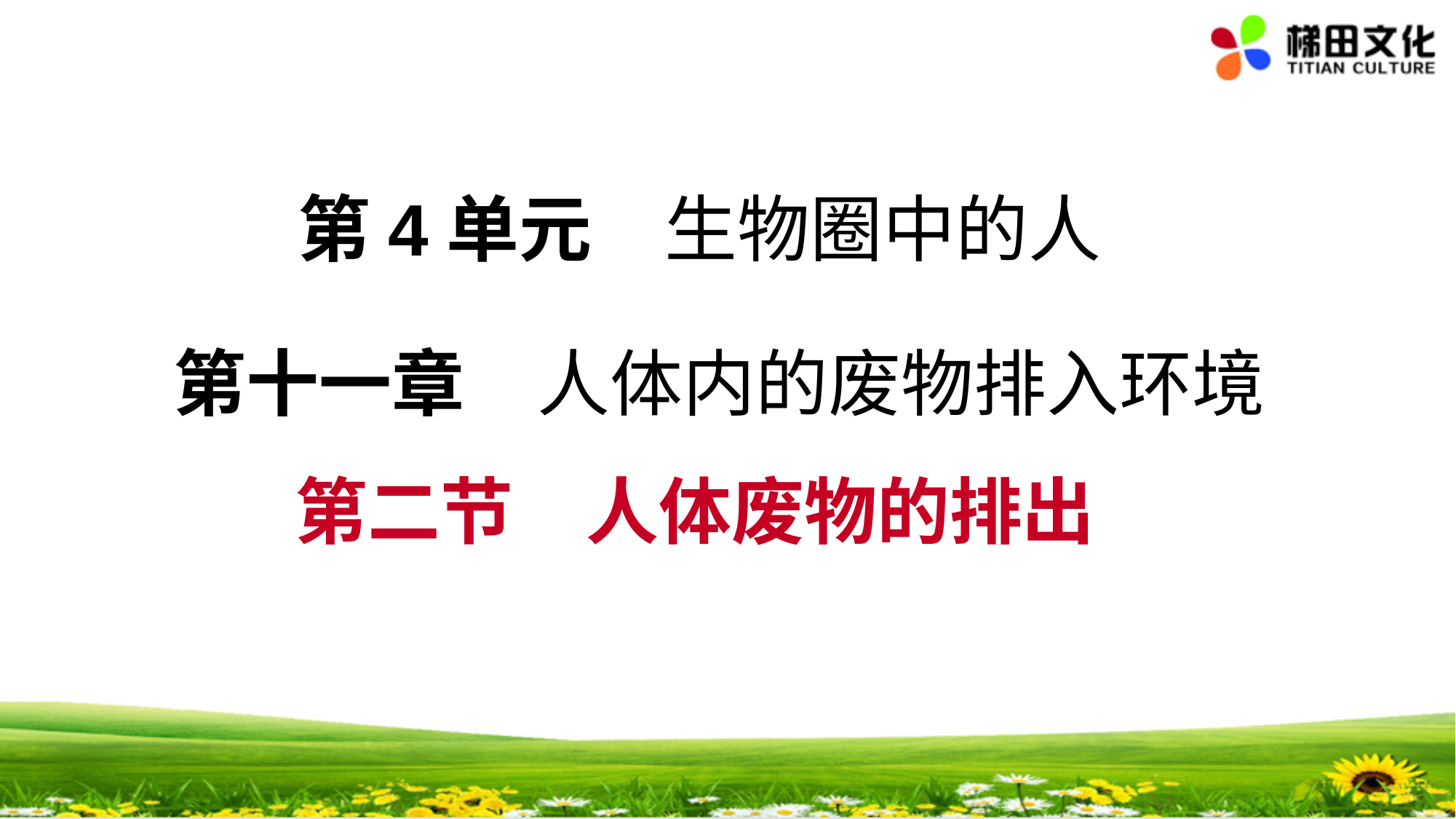

第4单元　生物圈中的人
第十一章　人体内的废物排入环境
第二节　人体废物的排出